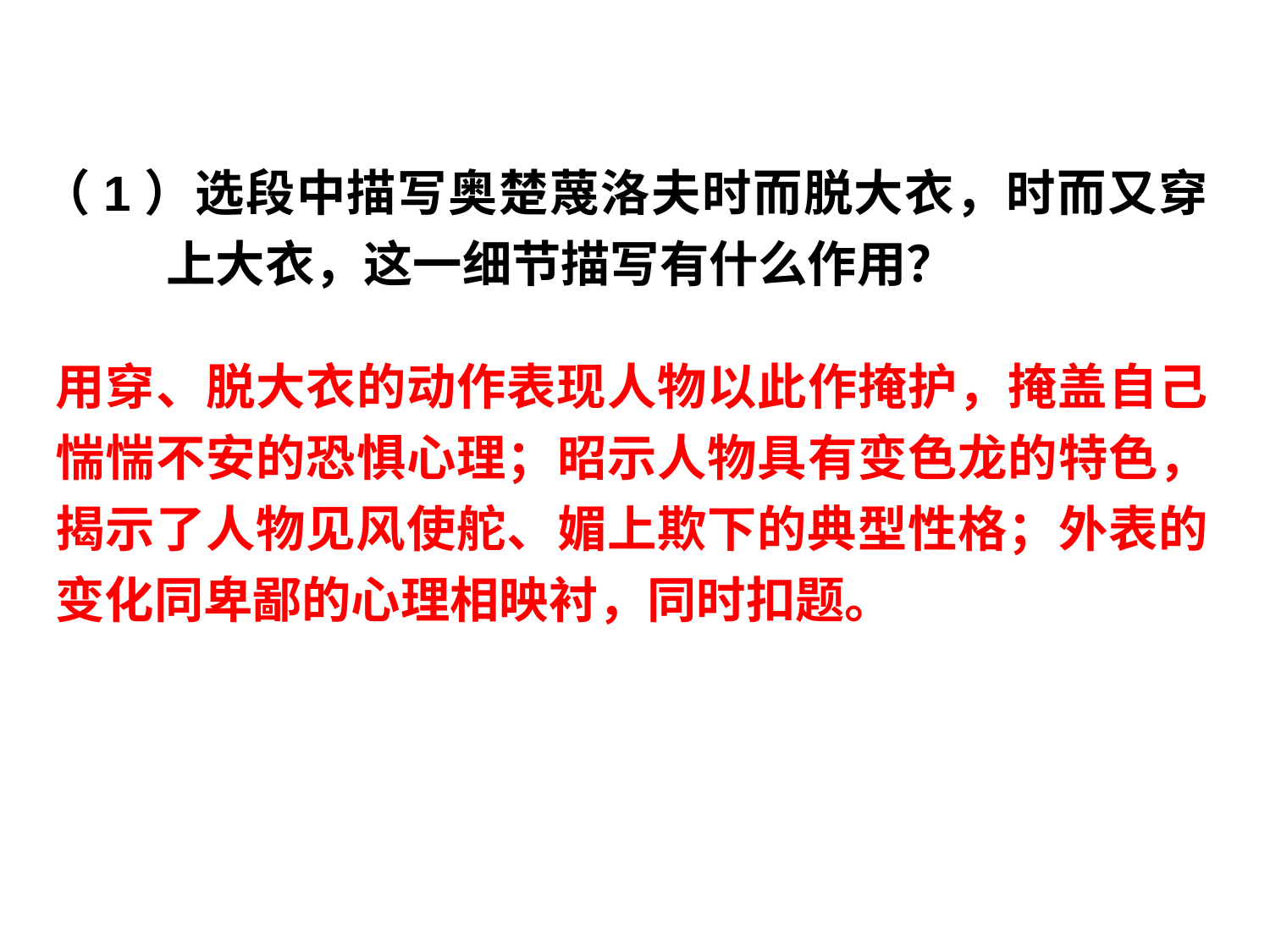

（1）选段中描写奥楚蔑洛夫时而脱大衣，时而又穿上大衣，这一细节描写有什么作用？
用穿、脱大衣的动作表现人物以此作掩护，掩盖自己惴惴不安的恐惧心理；昭示人物具有变色龙的特色，揭示了人物见风使舵、媚上欺下的典型性格；外表的变化同卑鄙的心理相映衬，同时扣题。